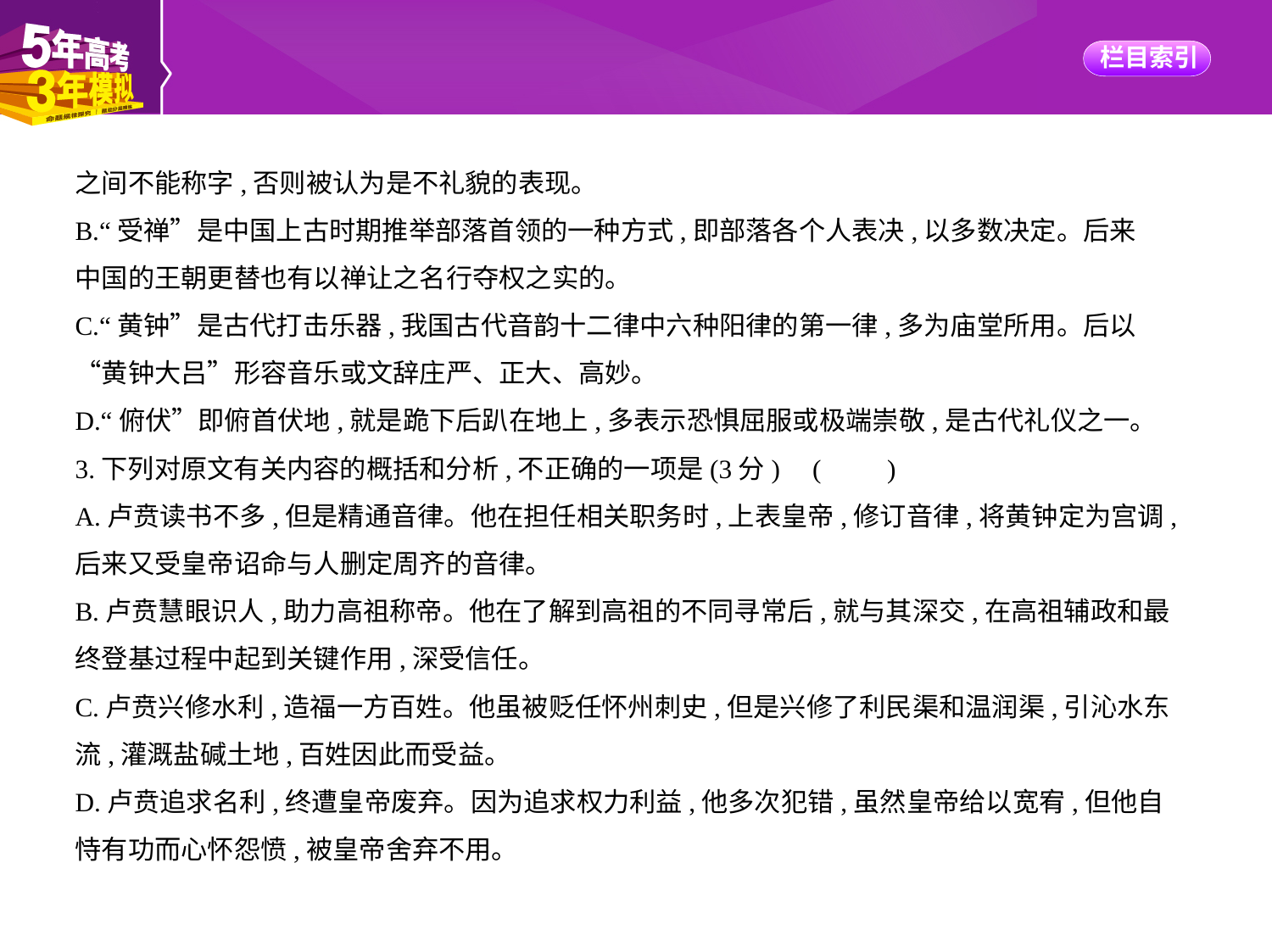

之间不能称字,否则被认为是不礼貌的表现。
B.“受禅”是中国上古时期推举部落首领的一种方式,即部落各个人表决,以多数决定。后来
中国的王朝更替也有以禅让之名行夺权之实的。
C.“黄钟”是古代打击乐器,我国古代音韵十二律中六种阳律的第一律,多为庙堂所用。后以
“黄钟大吕”形容音乐或文辞庄严、正大、高妙。
D.“俯伏”即俯首伏地,就是跪下后趴在地上,多表示恐惧屈服或极端崇敬,是古代礼仪之一。
3.下列对原文有关内容的概括和分析,不正确的一项是(3分) (　　)
A.卢贲读书不多,但是精通音律。他在担任相关职务时,上表皇帝,修订音律,将黄钟定为宫调,
后来又受皇帝诏命与人删定周齐的音律。
B.卢贲慧眼识人,助力高祖称帝。他在了解到高祖的不同寻常后,就与其深交,在高祖辅政和最
终登基过程中起到关键作用,深受信任。
C.卢贲兴修水利,造福一方百姓。他虽被贬任怀州刺史,但是兴修了利民渠和温润渠,引沁水东
流,灌溉盐碱土地,百姓因此而受益。
D.卢贲追求名利,终遭皇帝废弃。因为追求权力利益,他多次犯错,虽然皇帝给以宽宥,但他自
恃有功而心怀怨愤,被皇帝舍弃不用。